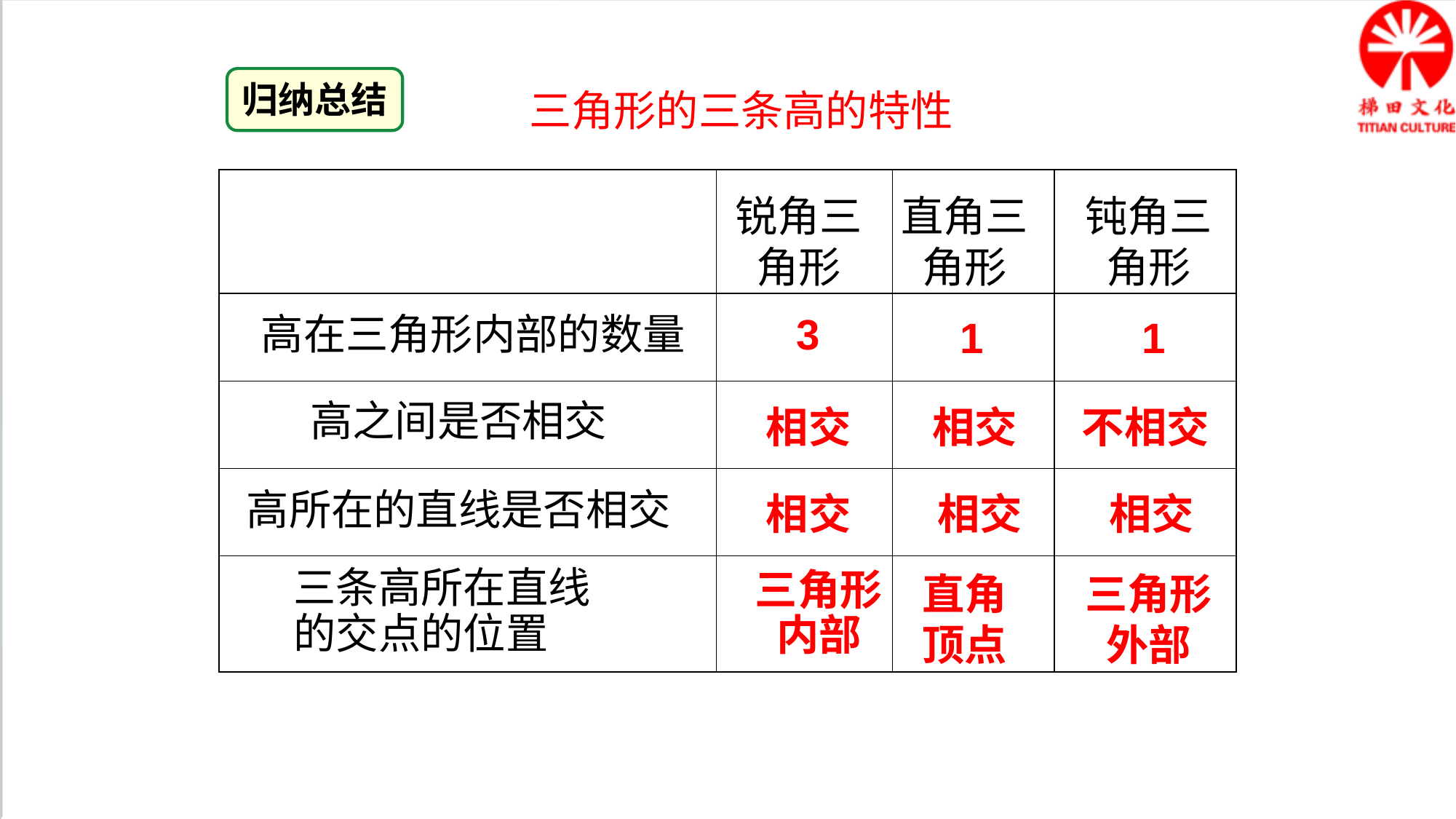

归纳总结
三角形的三条高的特性
|  |  |  |  |
| --- | --- | --- | --- |
|  |  |  |  |
|  |  |  |  |
|  |  |  |  |
|  |  |  |  |
锐角三角形
直角三角形
钝角三角形
3
高在三角形内部的数量
1
1

高之间是否相交

相交
相交
不相交

高所在的直线是否相交
相交
相交
相交
三条高所在直线的交点的位置
直角顶点
三角形
外部
三角形
内部